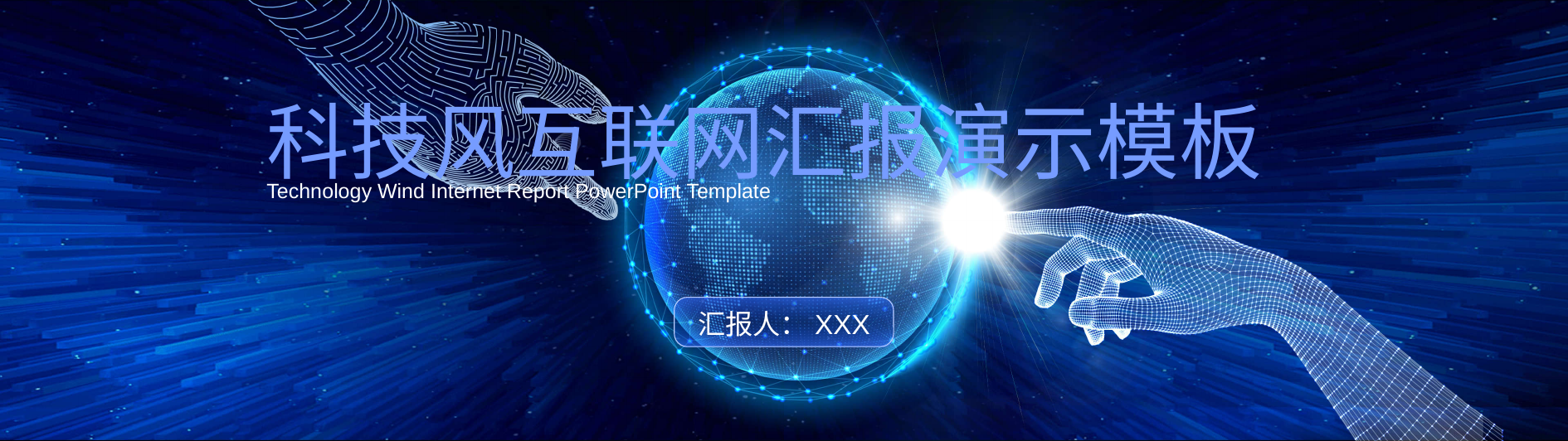

科技风互联网汇报演示模板
Technology Wind Internet Report PowerPoint Template

汇报人：XXX